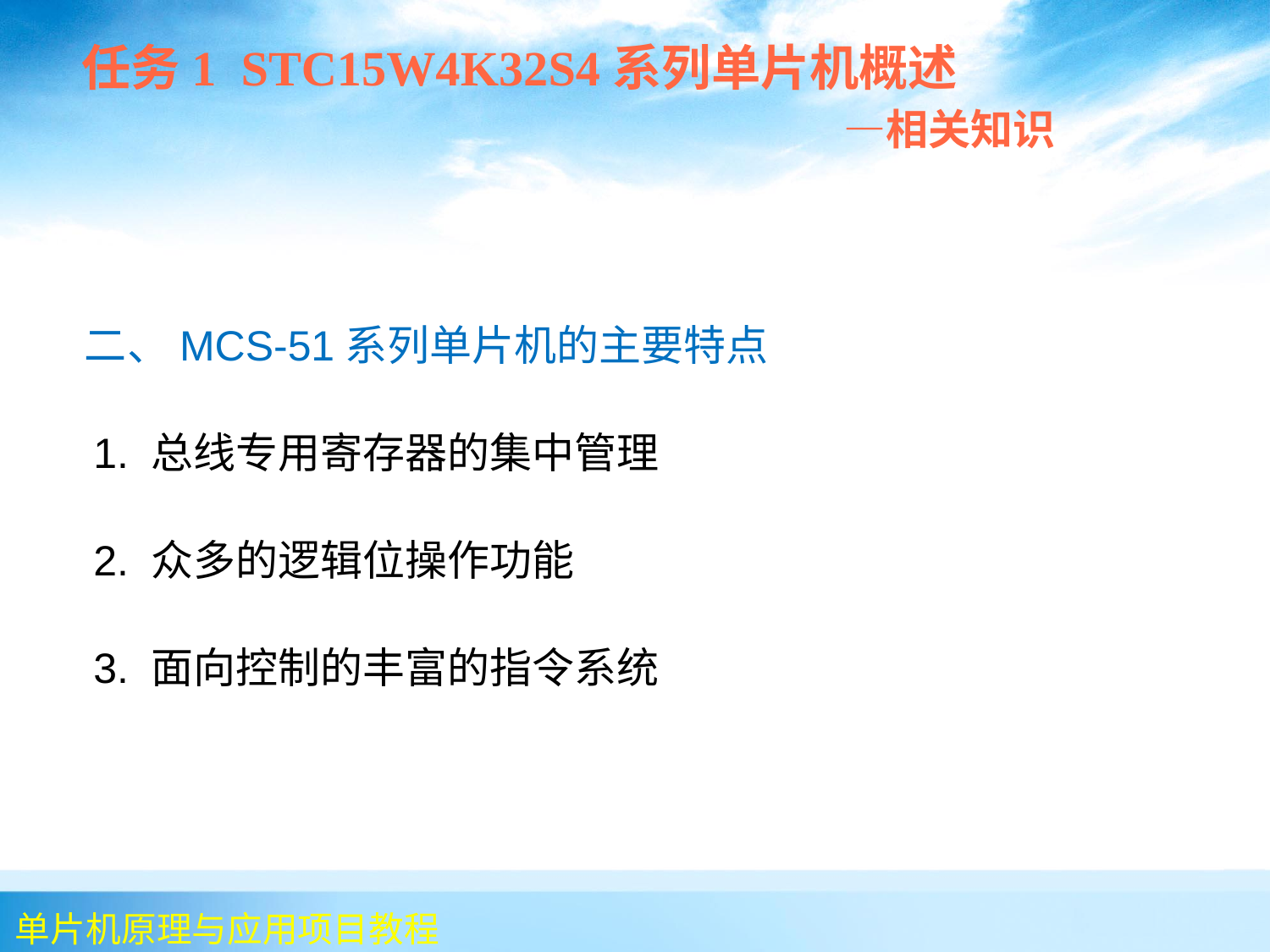

任务1  STC15W4K32S4系列单片机概述
                                                                        —相关知识
   二、MCS-51系列单片机的主要特点
    1. 总线专用寄存器的集中管理
    2. 众多的逻辑位操作功能
    3. 面向控制的丰富的指令系统